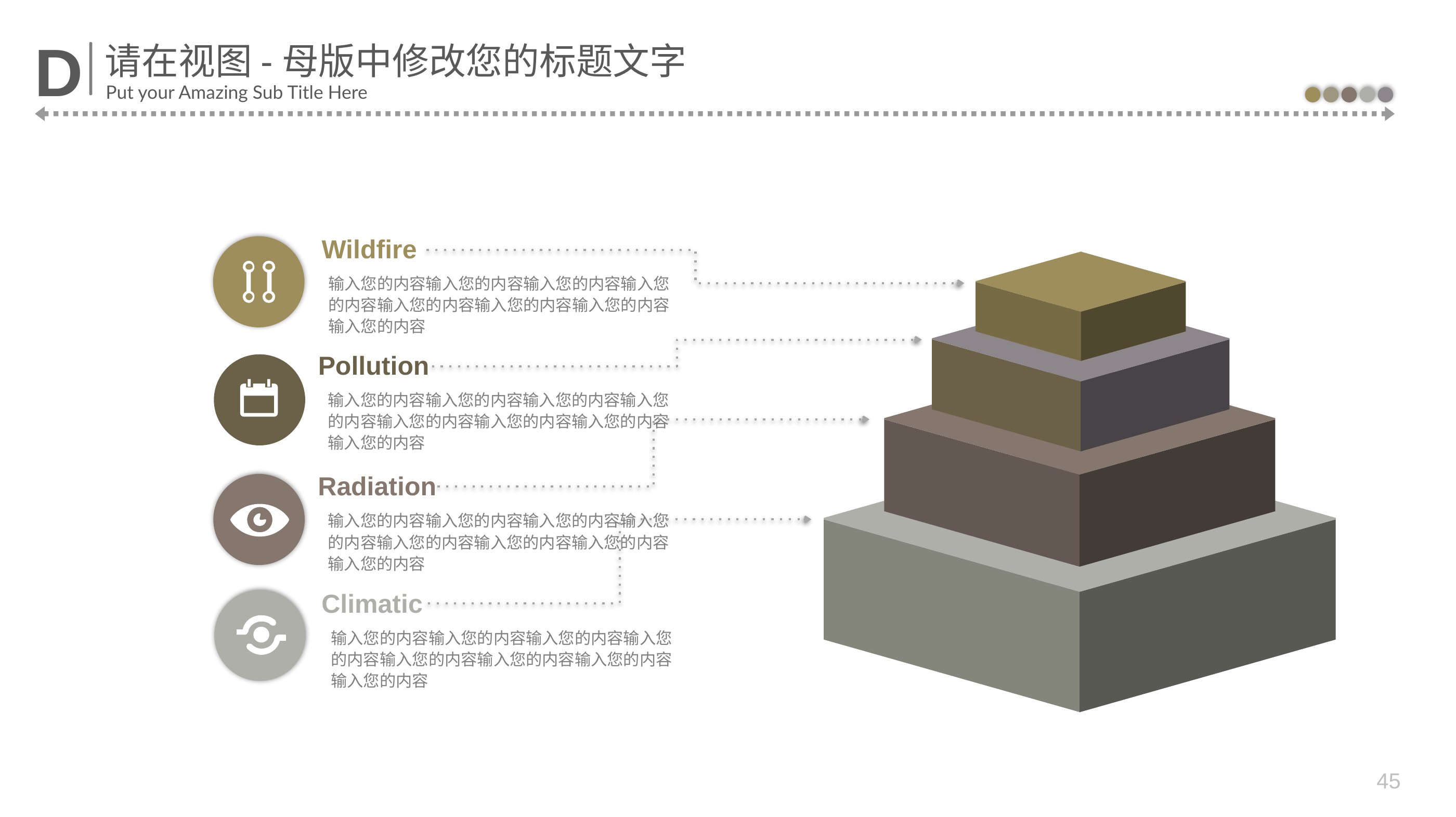

Wildfire

输入您的内容输入您的内容输入您的内容输入您的内容输入您的内容输入您的内容输入您的内容输入您的内容

Pollution

输入您的内容输入您的内容输入您的内容输入您的内容输入您的内容输入您的内容输入您的内容输入您的内容

Radiation

输入您的内容输入您的内容输入您的内容输入您的内容输入您的内容输入您的内容输入您的内容输入您的内容

Climatic

输入您的内容输入您的内容输入您的内容输入您的内容输入您的内容输入您的内容输入您的内容输入您的内容
45